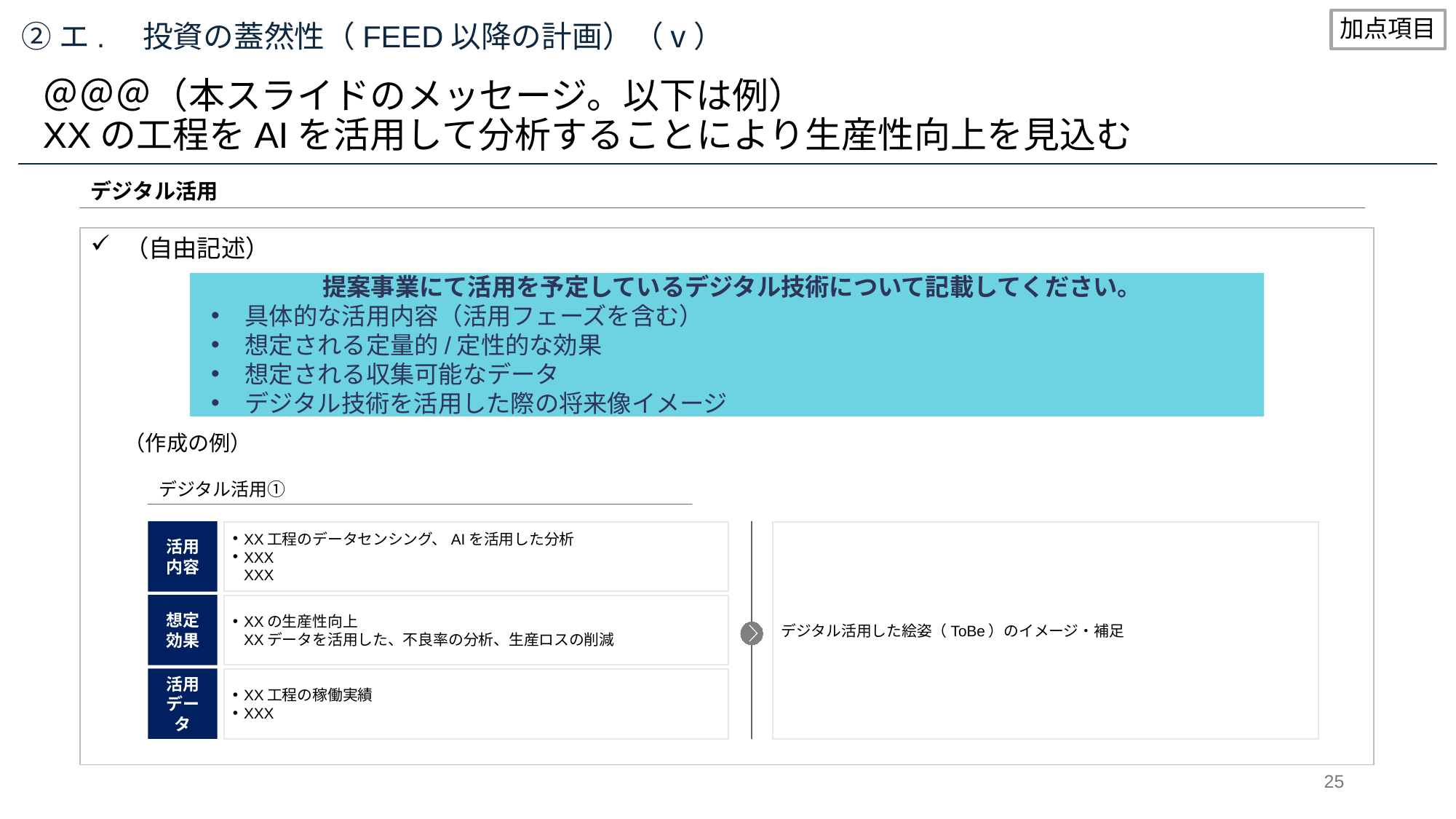

加点項目
②エ.　投資の蓋然性（FEED以降の計画）（ⅴ）
＠＠＠（本スライドのメッセージ。以下は例）
XXの工程をAIを活用して分析することにより生産性向上を見込む
デジタル活用
（自由記述）
提案事業にて活用を予定しているデジタル技術について記載してください。
具体的な活用内容（活用フェーズを含む）
想定される定量的/定性的な効果
想定される収集可能なデータ
デジタル技術を活用した際の将来像イメージ
（作成の例）
デジタル活用①
活用
内容
デジタル活用した絵姿（ToBe）のイメージ・補足
XX工程のデータセンシング、AIを活用した分析
XXX
XXX
想定
効果
XXの生産性向上
XXデータを活用した、不良率の分析、生産ロスの削減
活用
データ
XX工程の稼働実績
XXX

25